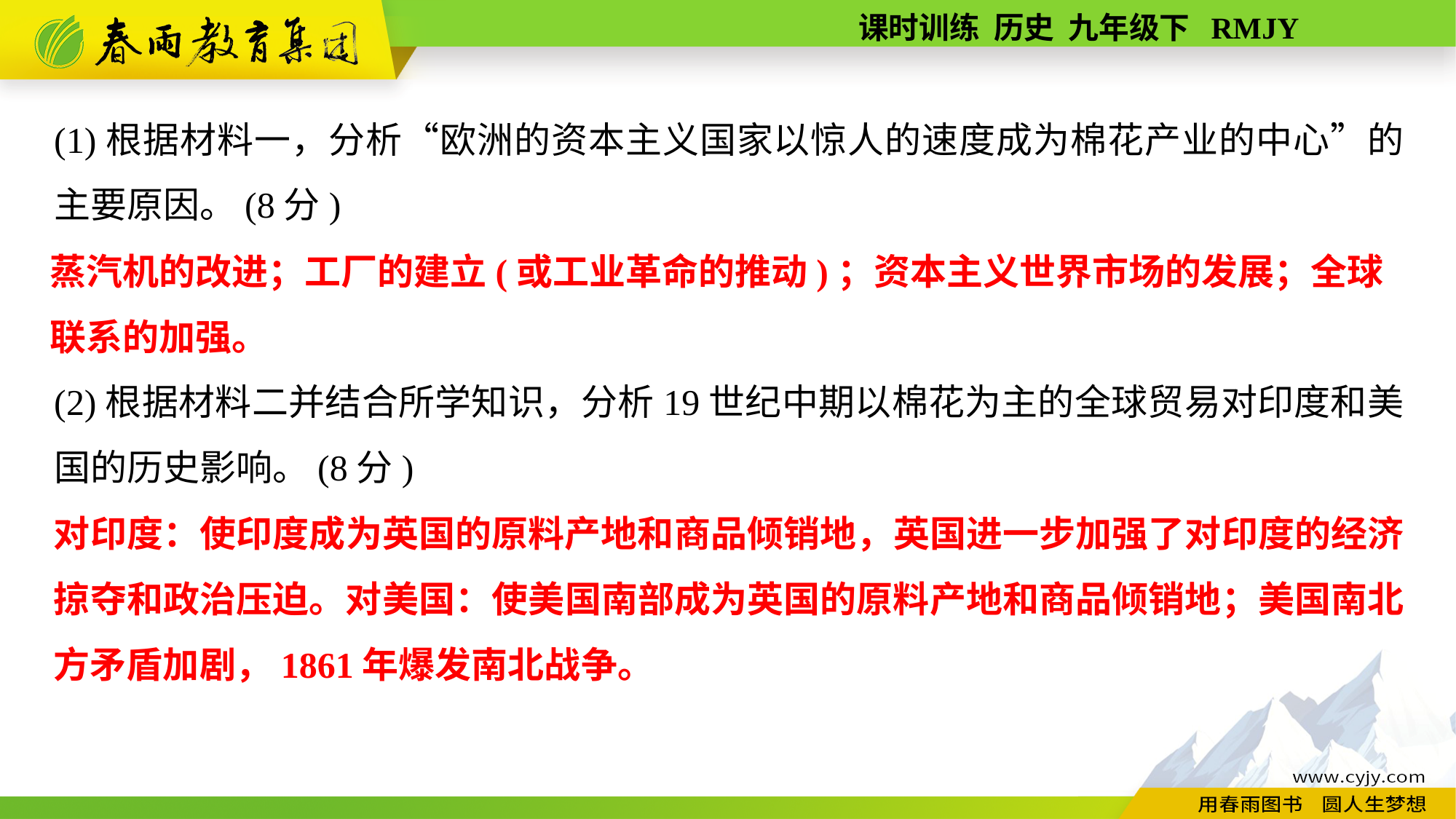

(1)根据材料一，分析“欧洲的资本主义国家以惊人的速度成为棉花产业的中心”的主要原因。(8分)

(2)根据材料二并结合所学知识，分析19世纪中期以棉花为主的全球贸易对印度和美国的历史影响。(8分)
蒸汽机的改进；工厂的建立(或工业革命的推动)；资本主义世界市场的发展；全球联系的加强。
对印度：使印度成为英国的原料产地和商品倾销地，英国进一步加强了对印度的经济掠夺和政治压迫。对美国：使美国南部成为英国的原料产地和商品倾销地；美国南北方矛盾加剧，1861年爆发南北战争。